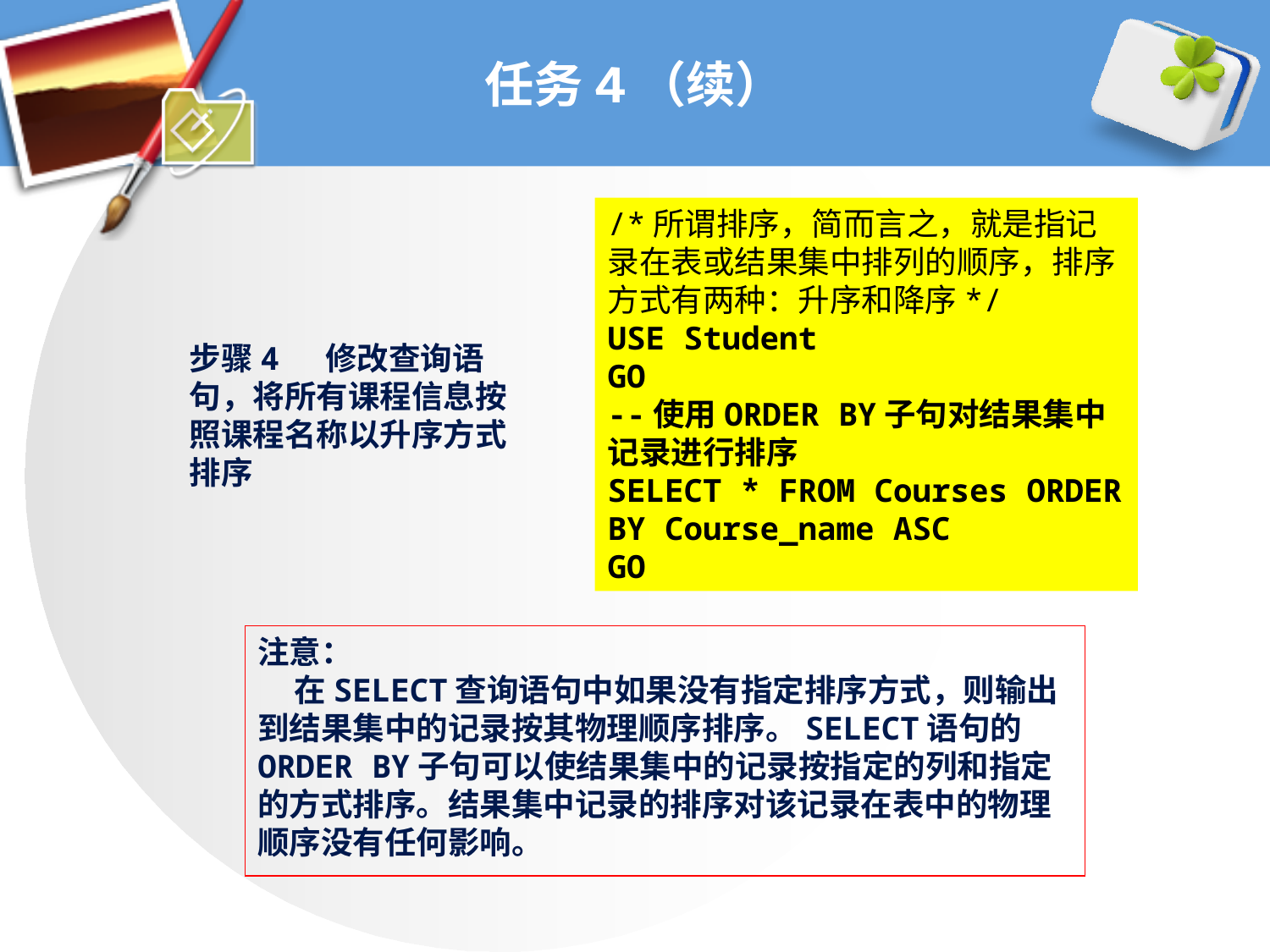

# 任务4（续）
/*所谓排序，简而言之，就是指记录在表或结果集中排列的顺序，排序方式有两种：升序和降序*/
USE Student
GO
--使用ORDER BY子句对结果集中记录进行排序
SELECT * FROM Courses ORDER BY Course_name ASC
GO
步骤4  修改查询语句，将所有课程信息按照课程名称以升序方式排序
注意：
    在SELECT查询语句中如果没有指定排序方式，则输出到结果集中的记录按其物理顺序排序。SELECT语句的ORDER BY子句可以使结果集中的记录按指定的列和指定的方式排序。结果集中记录的排序对该记录在表中的物理顺序没有任何影响。